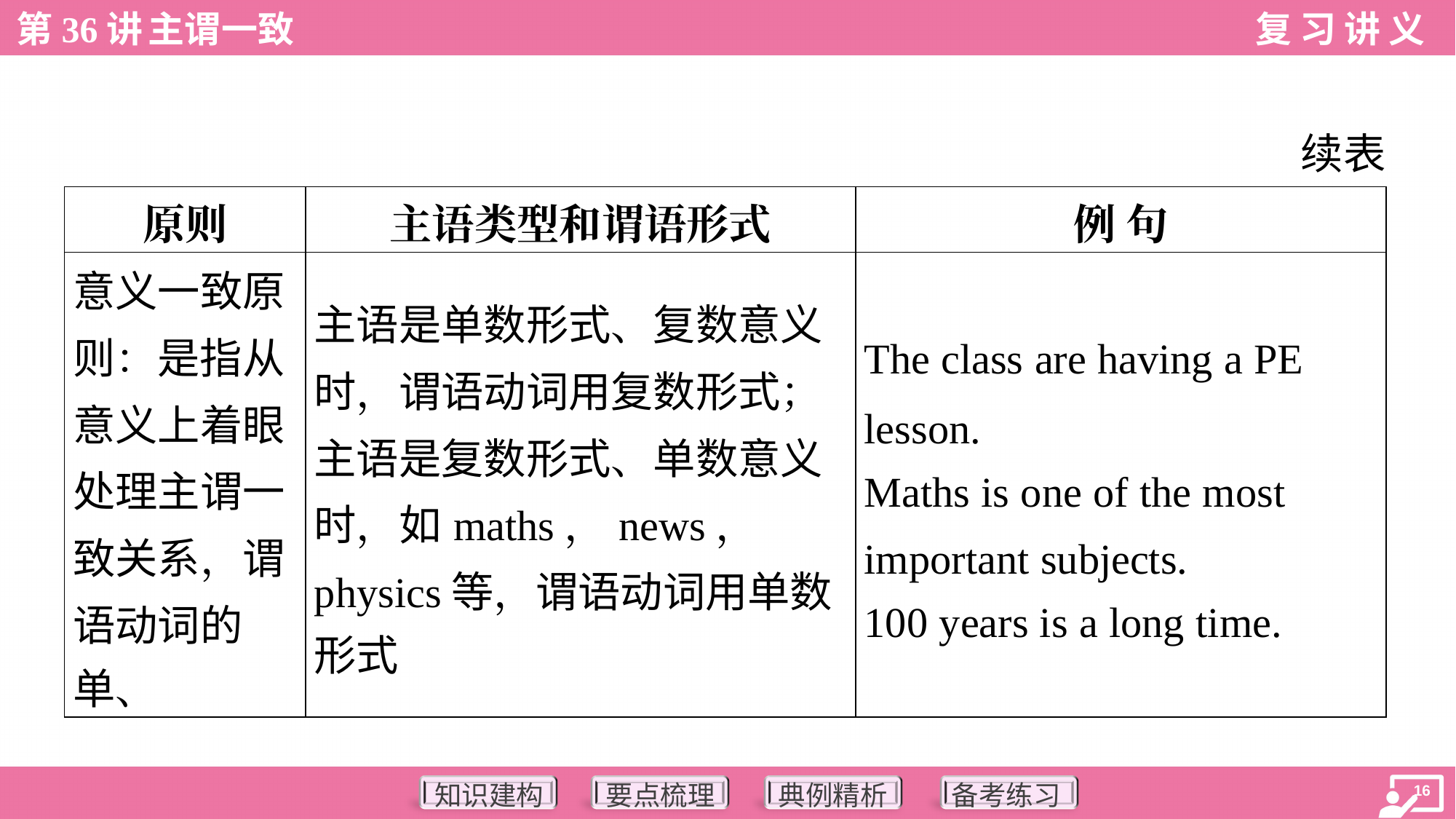

续表
| 原则 | 主语类型和谓语形式 | 例 句 |
| --- | --- | --- |
| 意义一致原 则：是指从 意义上着眼 处理主谓一 致关系，谓 语动词的 单、 | 主语是单数形式、复数意义 时，谓语动词用复数形式； 主语是复数形式、单数意义 时，如maths，news， physics等，谓语动词用单数 形式 | The class are having a PE lesson. Maths is one of the most important subjects. 100 years is a long time. |